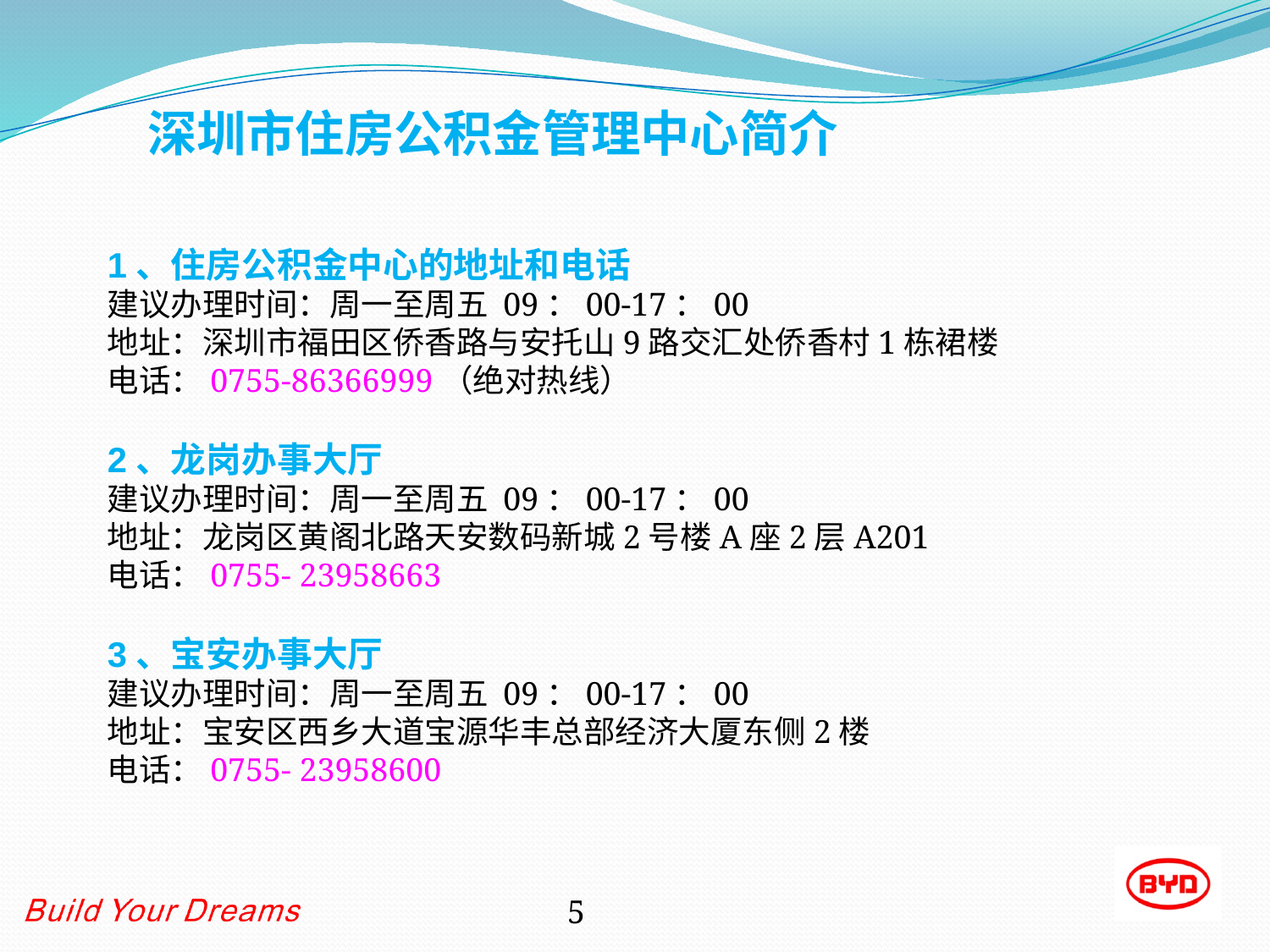

深圳市住房公积金管理中心简介
1、住房公积金中心的地址和电话
建议办理时间：周一至周五 09：00-17：00
地址：深圳市福田区侨香路与安托山9路交汇处侨香村1栋裙楼
电话：0755-86366999（绝对热线）

2、龙岗办事大厅
建议办理时间：周一至周五 09：00-17：00
地址：龙岗区黄阁北路天安数码新城2号楼A座2层A201
电话：0755- 23958663

3、宝安办事大厅
建议办理时间：周一至周五 09：00-17：00
地址：宝安区西乡大道宝源华丰总部经济大厦东侧2楼
电话：0755- 23958600